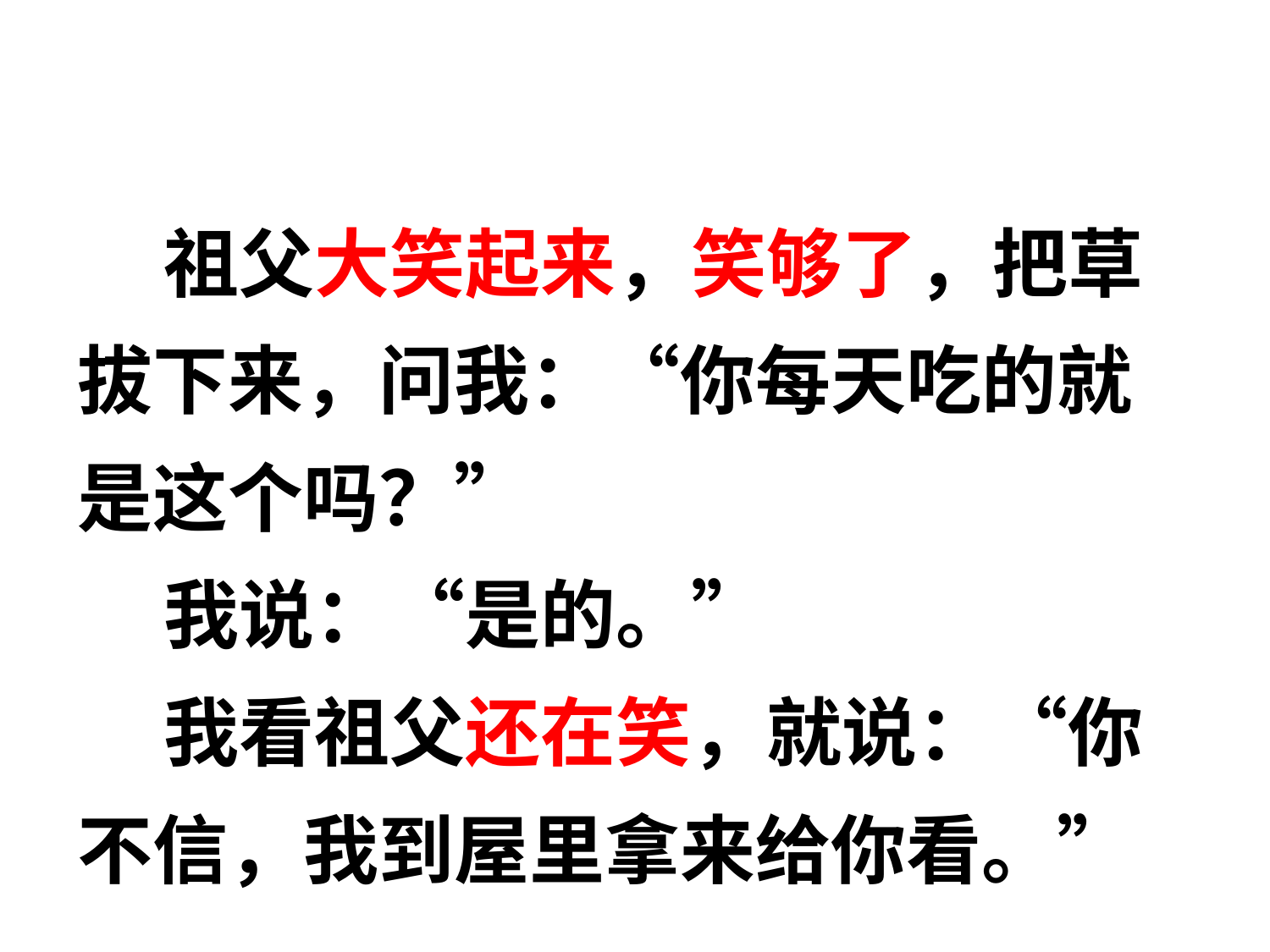

祖父大笑起来，笑够了，把草拔下来，问我：“你每天吃的就是这个吗？”
    我说：“是的。”
    我看祖父还在笑，就说：“你不信，我到屋里拿来给你看。”